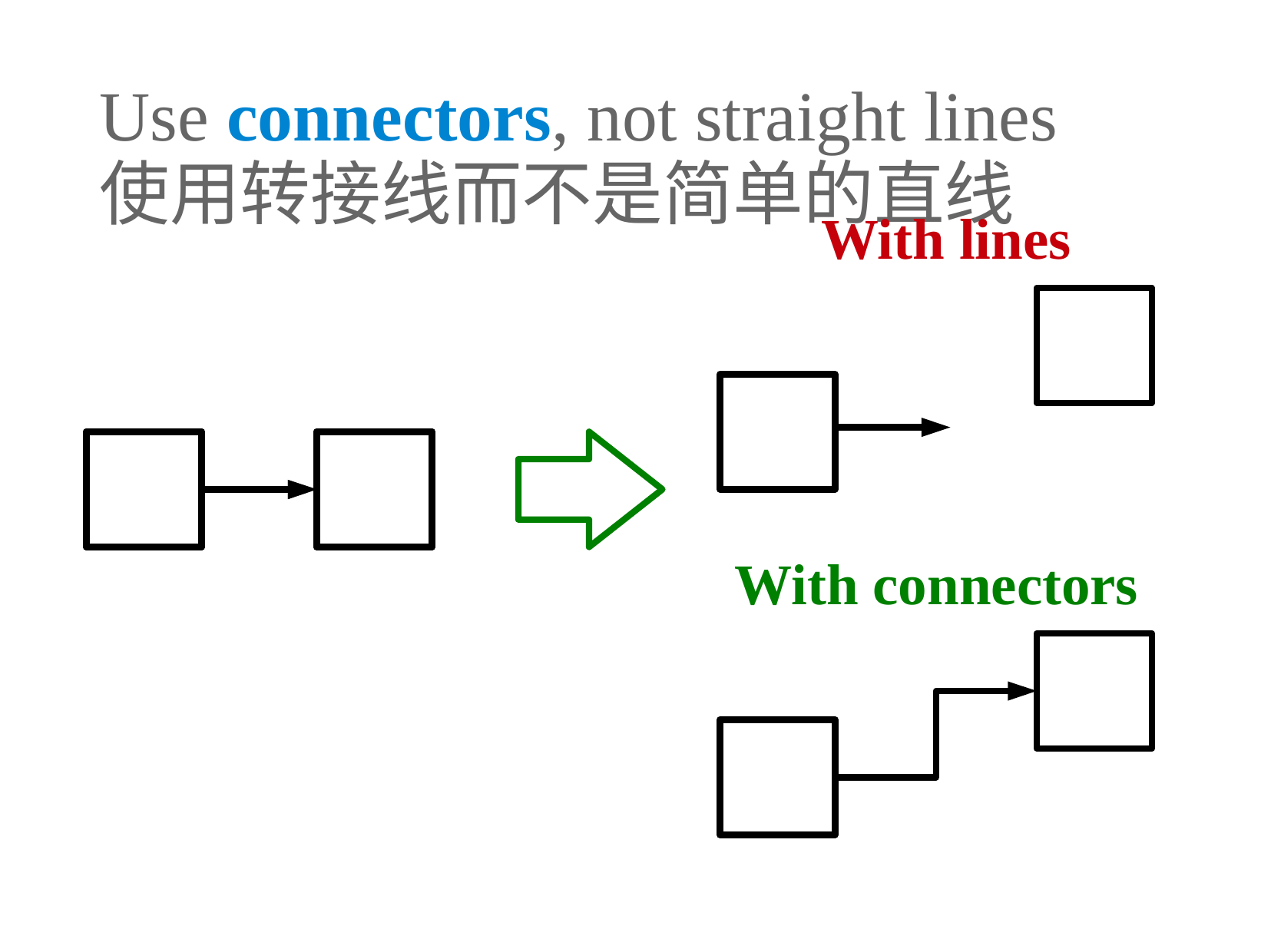

Use connectors, not straight lines
使用转接线而不是简单的直线
With lines

With connectors